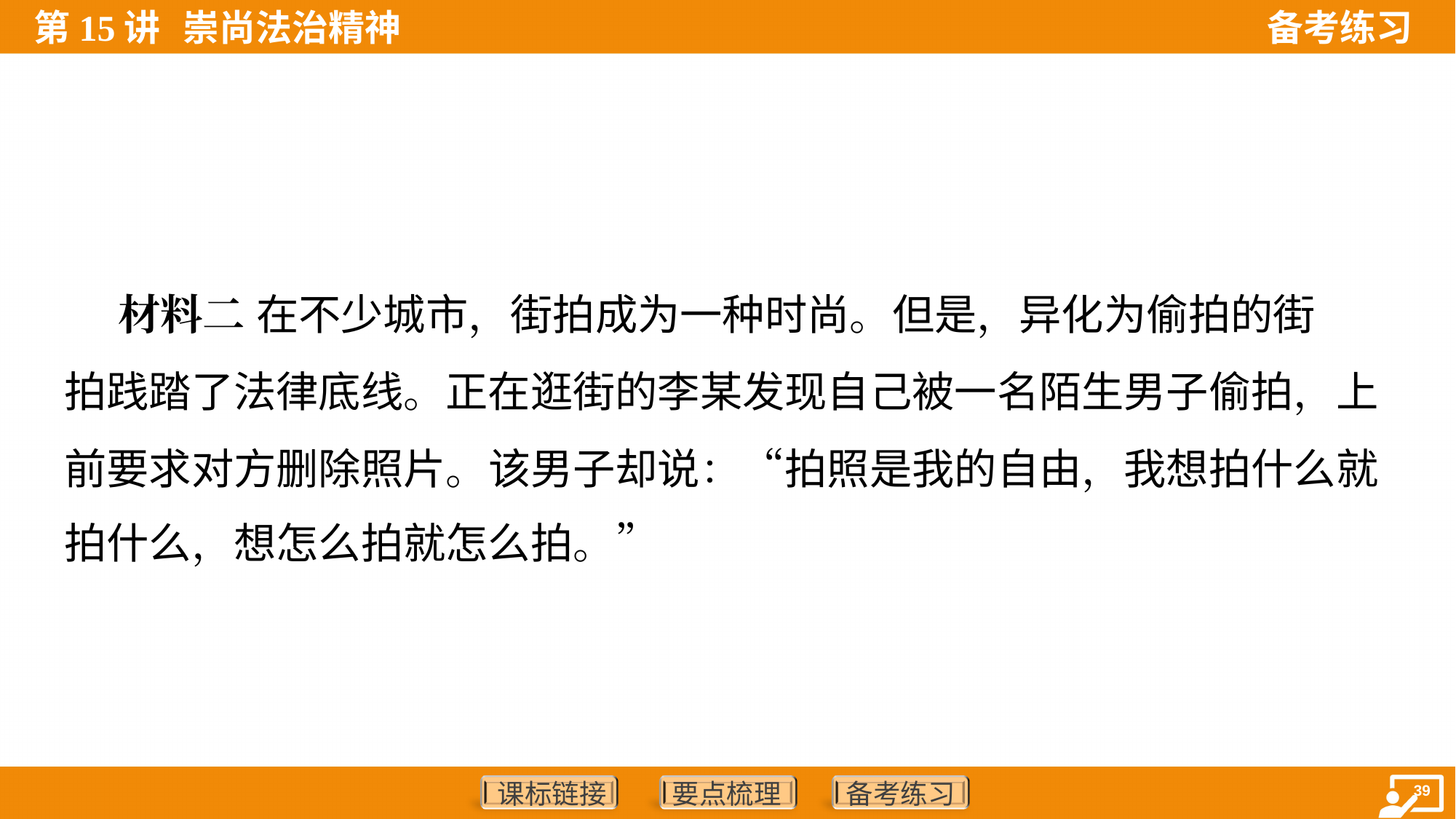

材料二 在不少城市，街拍成为一种时尚。但是，异化为偷拍的街
拍践踏了法律底线。正在逛街的李某发现自己被一名陌生男子偷拍，上
前要求对方删除照片。该男子却说：“拍照是我的自由，我想拍什么就
拍什么，想怎么拍就怎么拍。”